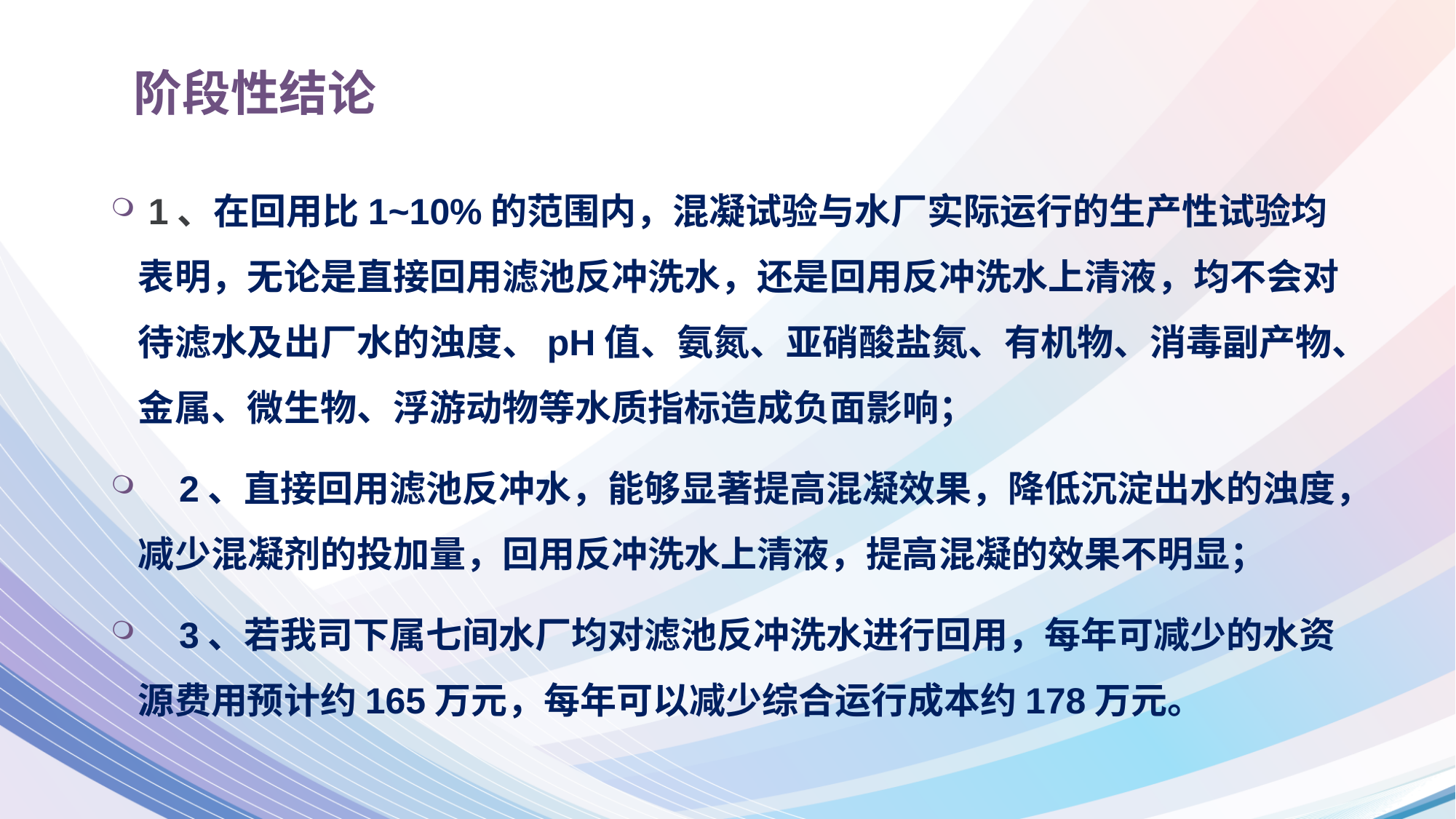

# 阶段性结论
 1、在回用比1~10%的范围内，混凝试验与水厂实际运行的生产性试验均表明，无论是直接回用滤池反冲洗水，还是回用反冲洗水上清液，均不会对待滤水及出厂水的浊度、pH值、氨氮、亚硝酸盐氮、有机物、消毒副产物、金属、微生物、浮游动物等水质指标造成负面影响；
    2、直接回用滤池反冲水，能够显著提高混凝效果，降低沉淀出水的浊度，减少混凝剂的投加量，回用反冲洗水上清液，提高混凝的效果不明显；
    3、若我司下属七间水厂均对滤池反冲洗水进行回用，每年可减少的水资源费用预计约165万元，每年可以减少综合运行成本约178万元。